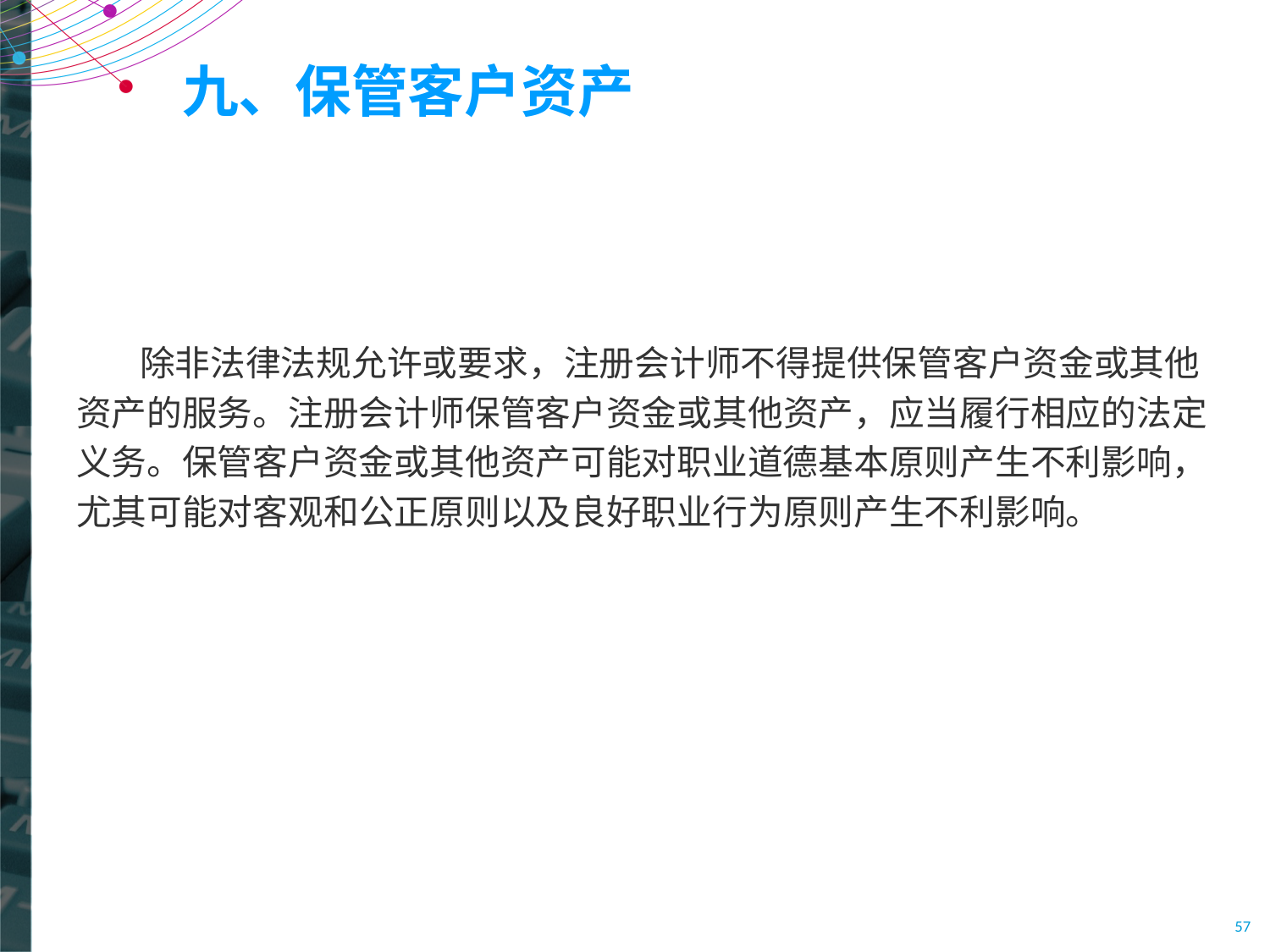

# 九、保管客户资产

除非法律法规允许或要求，注册会计师不得提供保管客户资金或其他资产的服务。注册会计师保管客户资金或其他资产，应当履行相应的法定义务。保管客户资金或其他资产可能对职业道德基本原则产生不利影响，尤其可能对客观和公正原则以及良好职业行为原则产生不利影响。